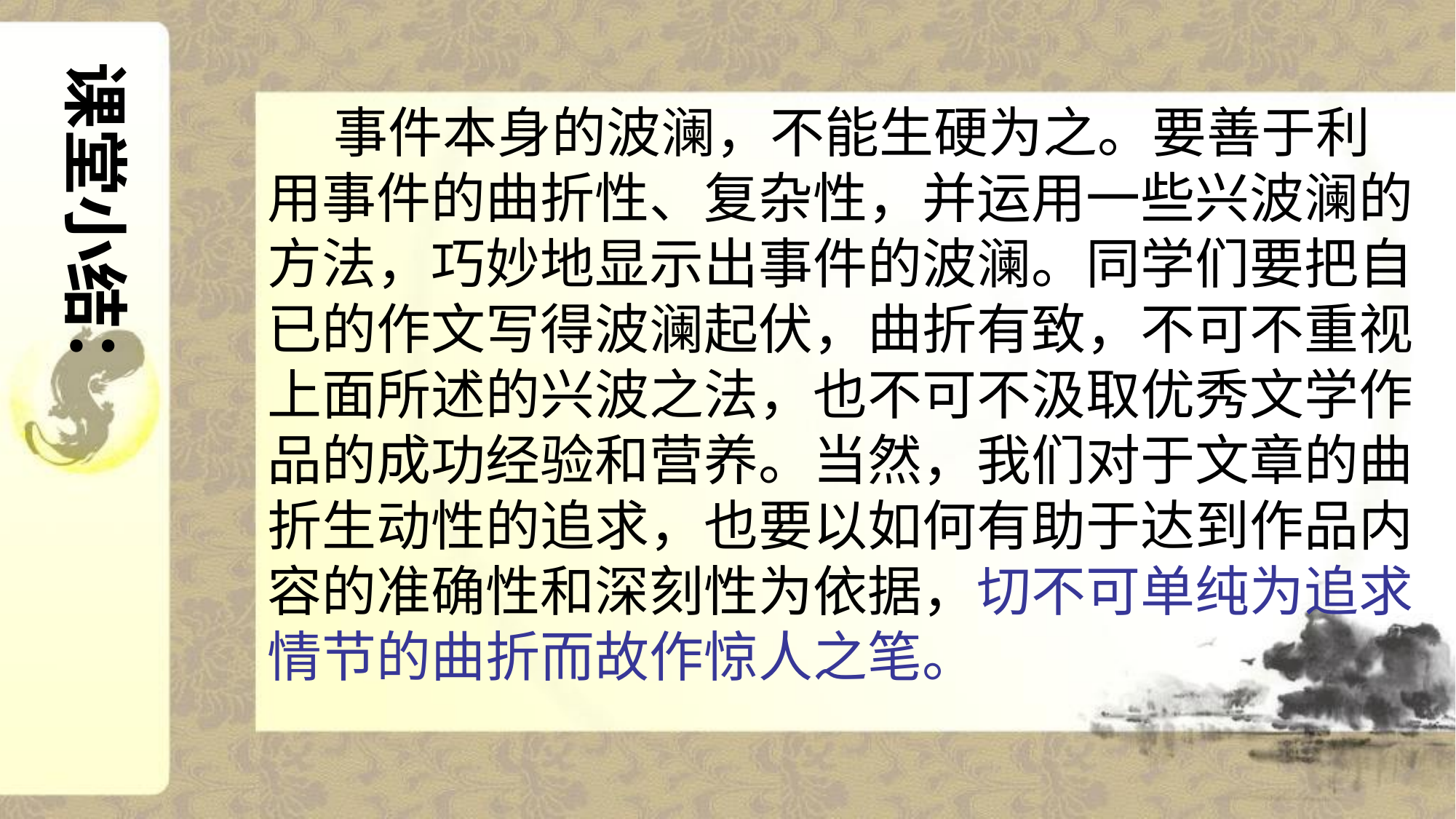

课堂小结：
       事件本身的波澜，不能生硬为之。要善于利用事件的曲折性、复杂性，并运用一些兴波澜的方法，巧妙地显示出事件的波澜。同学们要把自已的作文写得波澜起伏，曲折有致，不可不重视上面所述的兴波之法，也不可不汲取优秀文学作品的成功经验和营养。当然，我们对于文章的曲折生动性的追求，也要以如何有助于达到作品内容的准确性和深刻性为依据，切不可单纯为追求情节的曲折而故作惊人之笔。